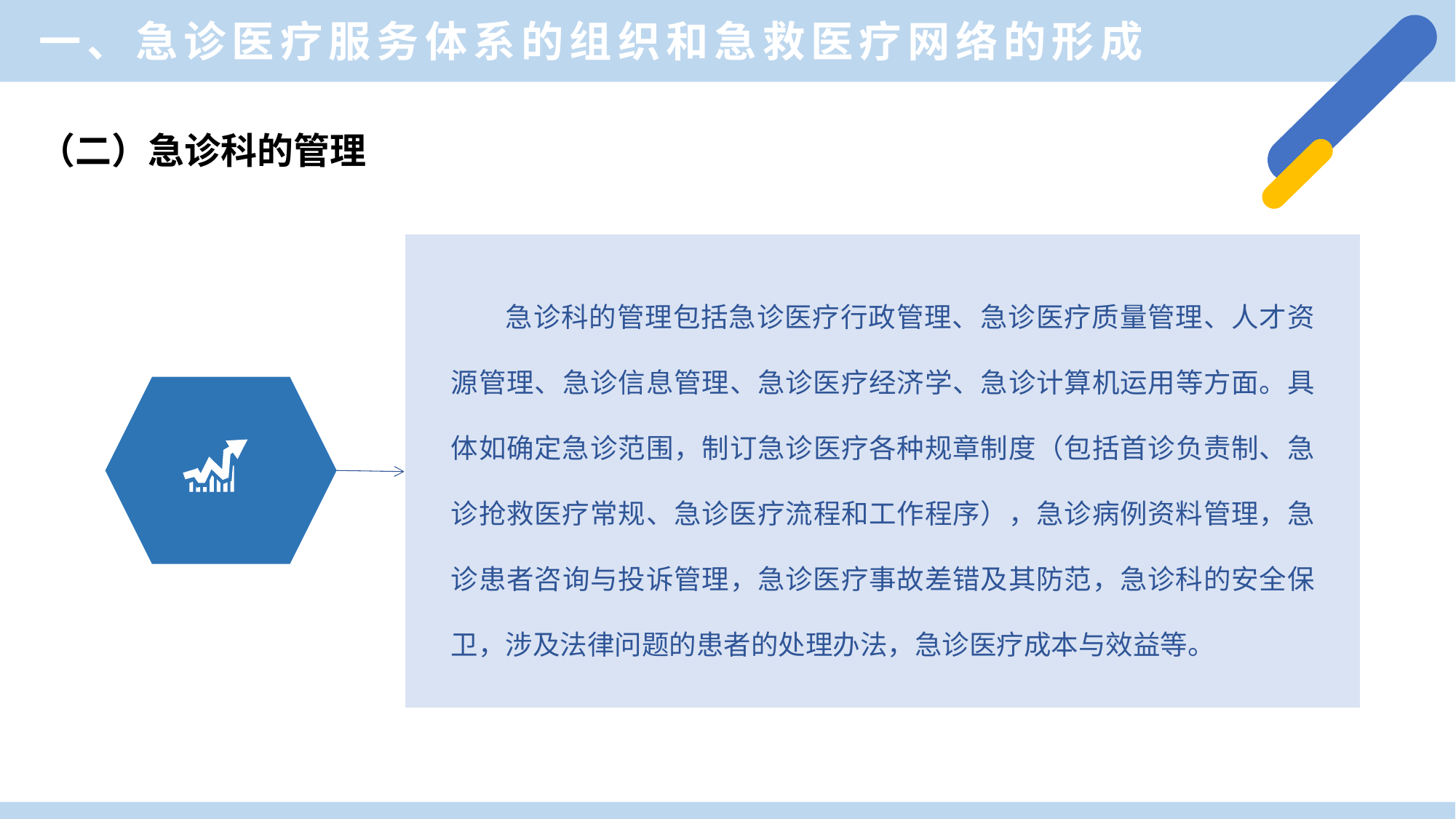

一、急诊医疗服务体系的组织和急救医疗网络的形成

（二）急诊科的管理

急诊科的管理包括急诊医疗行政管理、急诊医疗质量管理、人才资源管理、急诊信息管理、急诊医疗经济学、急诊计算机运用等方面。具体如确定急诊范围，制订急诊医疗各种规章制度（包括首诊负责制、急诊抢救医疗常规、急诊医疗流程和工作程序），急诊病例资料管理，急诊患者咨询与投诉管理，急诊医疗事故差错及其防范，急诊科的安全保卫，涉及法律问题的患者的处理办法，急诊医疗成本与效益等。